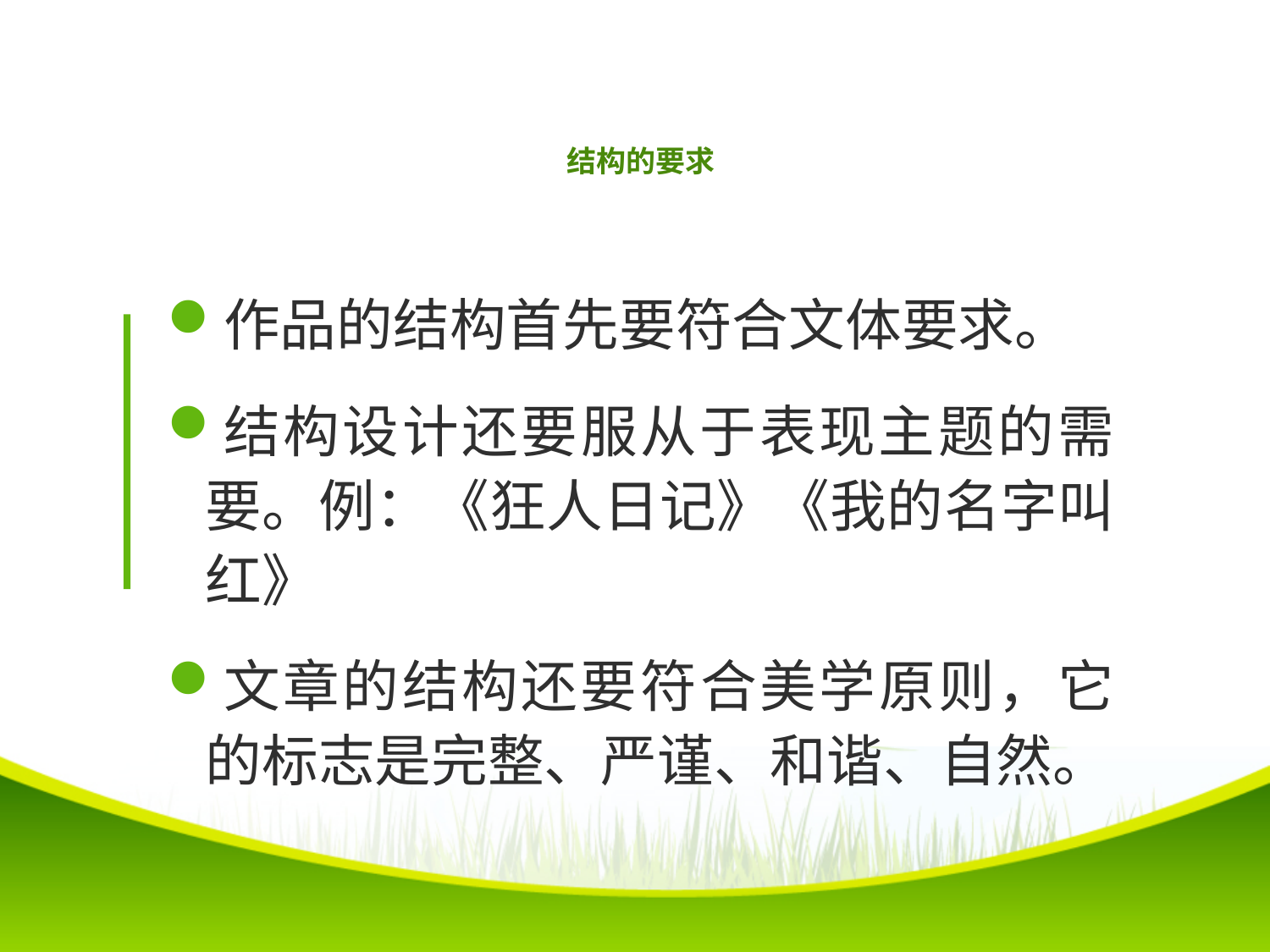

# 结构的要求
作品的结构首先要符合文体要求。
结构设计还要服从于表现主题的需要。例：《狂人日记》《我的名字叫红》
文章的结构还要符合美学原则，它的标志是完整、严谨、和谐、自然。